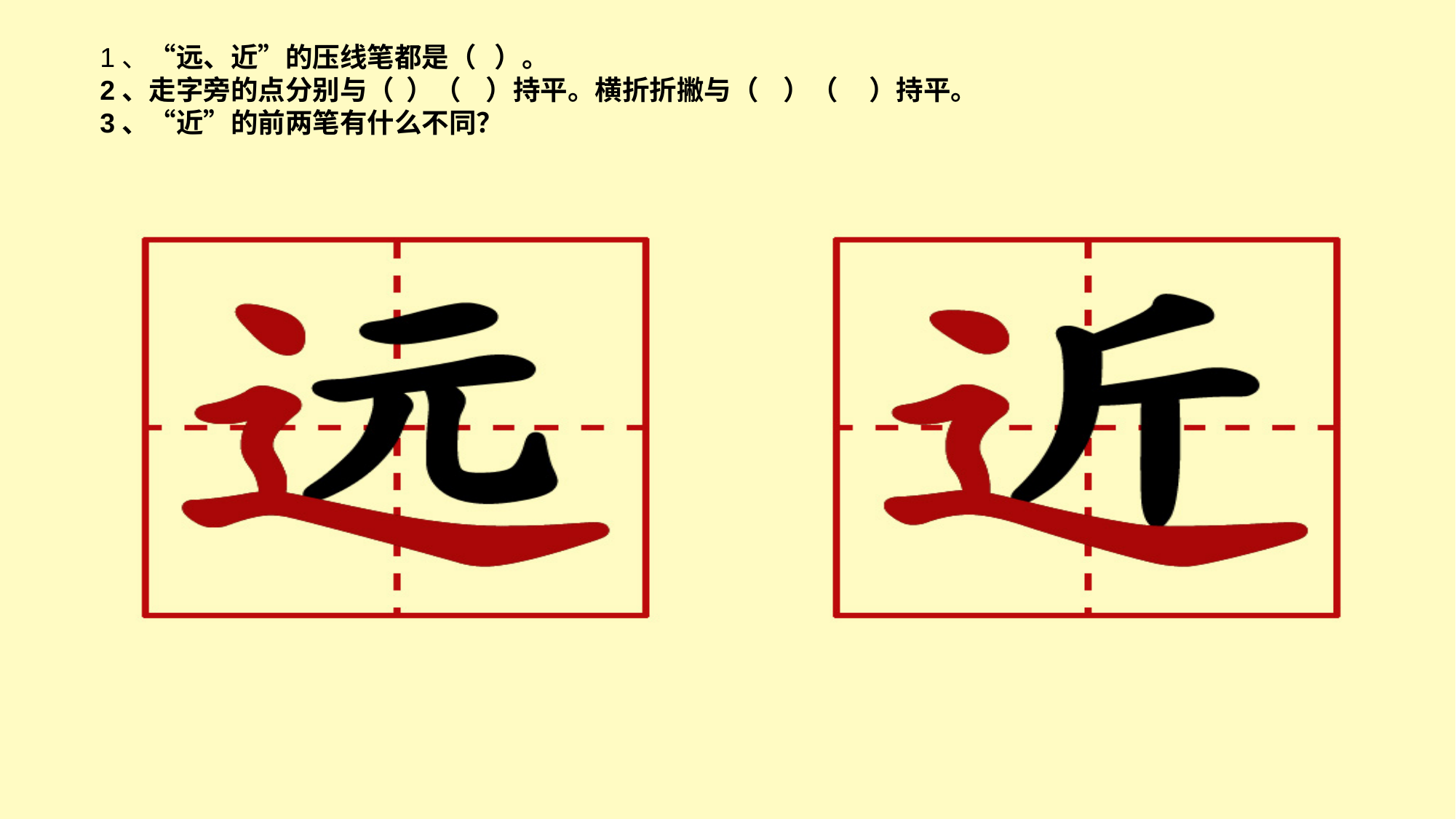

1、“远、近”的压线笔都是（   ）。
2、走字旁的点分别与（  ）（    ）持平。横折折撇与（    ）（     ）持平。
3、“近”的前两笔有什么不同？